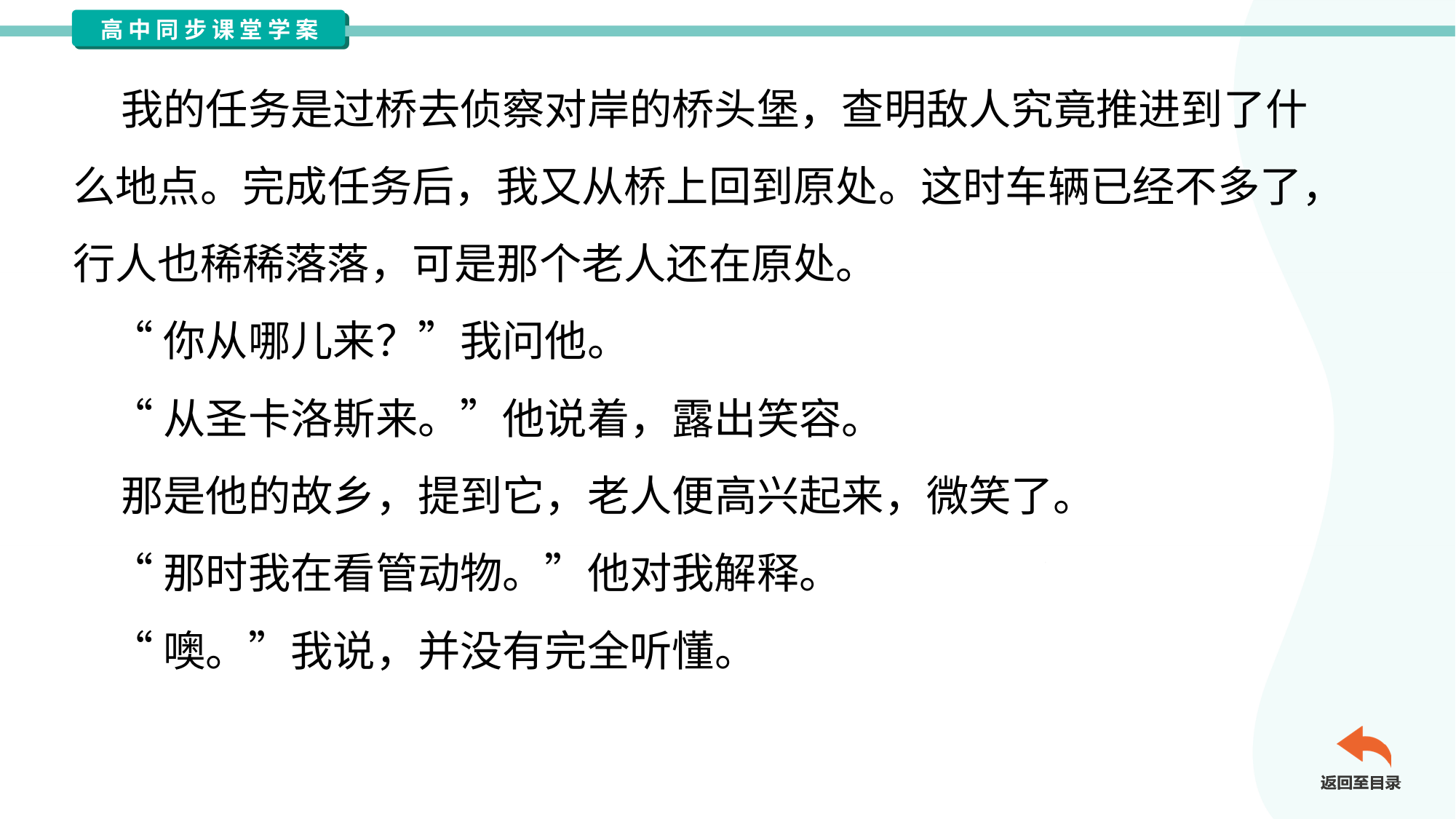

我的任务是过桥去侦察对岸的桥头堡，查明敌人究竟推进到了什
么地点。完成任务后，我又从桥上回到原处。这时车辆已经不多了，
行人也稀稀落落，可是那个老人还在原处。
    “你从哪儿来？”我问他。
    “从圣卡洛斯来。”他说着，露出笑容。
    那是他的故乡，提到它，老人便高兴起来，微笑了。
    “那时我在看管动物。”他对我解释。
    “噢。”我说，并没有完全听懂。